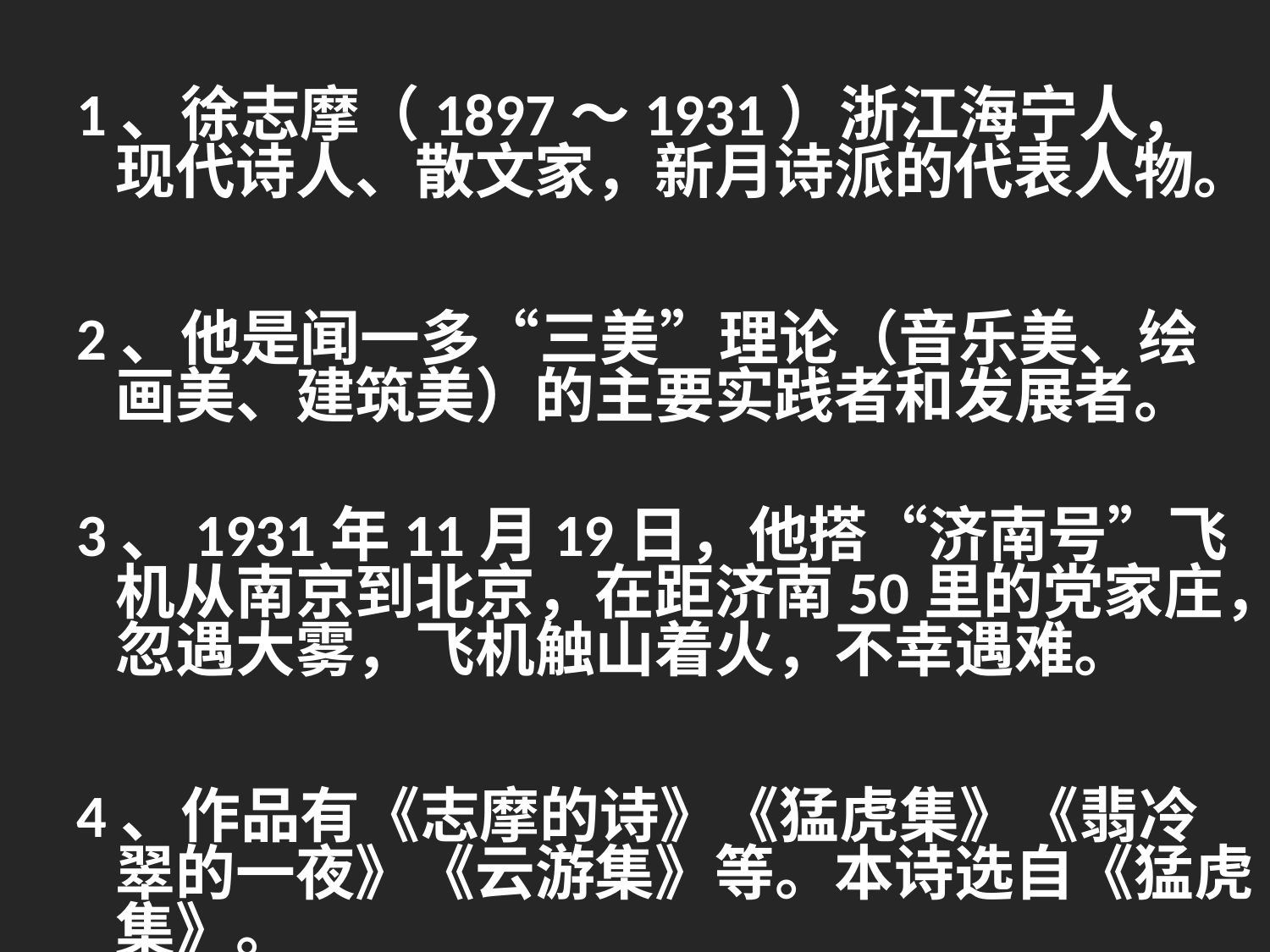

1、徐志摩（1897～1931）浙江海宁人，现代诗人、散文家，新月诗派的代表人物。

2、他是闻一多“三美”理论（音乐美、绘画美、建筑美）的主要实践者和发展者。

3、1931年11月19日，他搭“济南号”飞机从南京到北京，在距济南50里的党家庄，忽遇大雾，飞机触山着火，不幸遇难。

4、作品有《志摩的诗》《猛虎集》《翡冷翠的一夜》《云游集》等。本诗选自《猛虎集》。